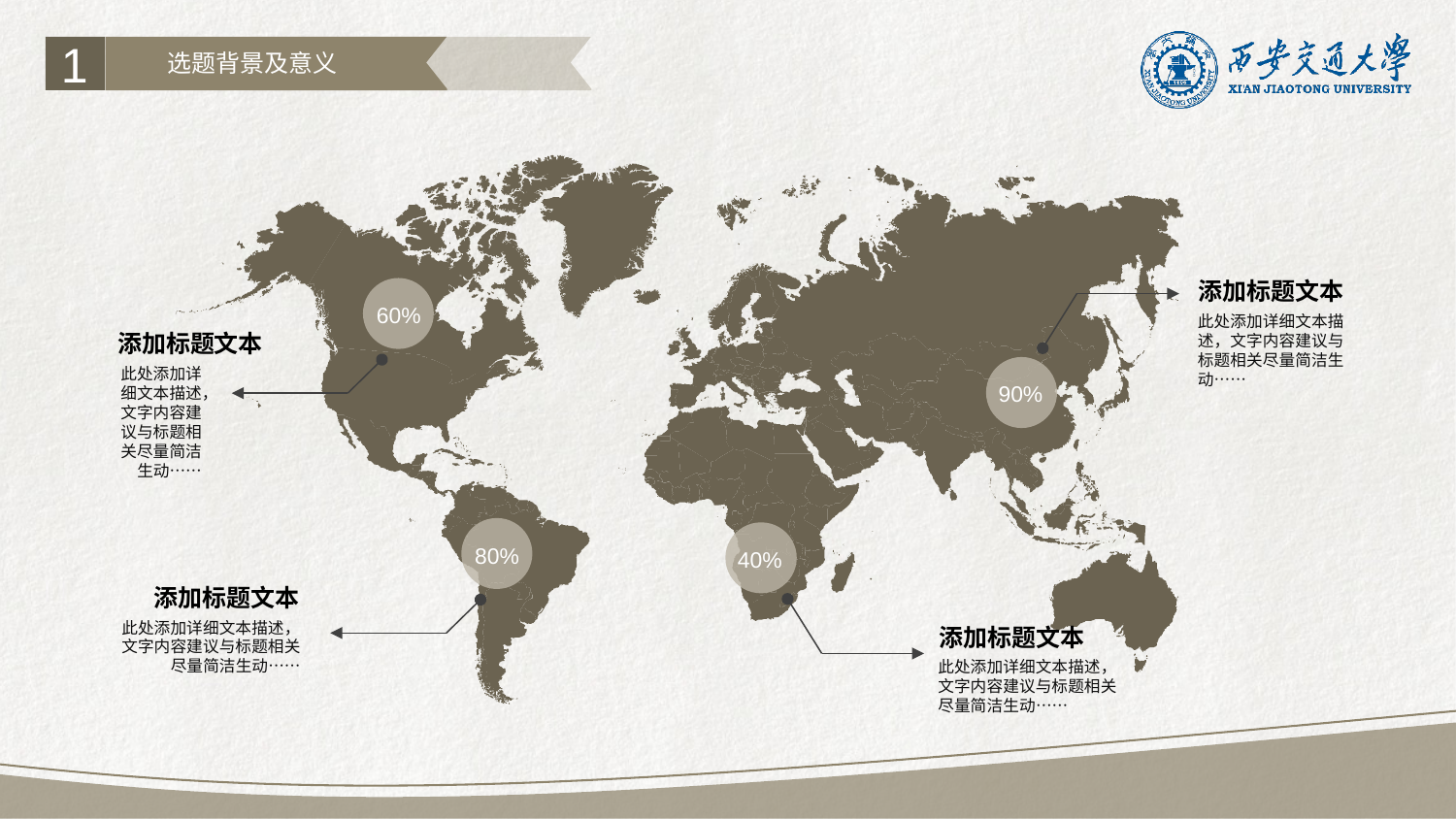

1

选题背景及意义

添加标题文本
此处添加详细文本描述，文字内容建议与标题相关尽量简洁生动……

60%
添加标题文本
此处添加详细文本描述，文字内容建议与标题相关尽量简洁生动……

90%

80%

40%
添加标题文本
此处添加详细文本描述，文字内容建议与标题相关尽量简洁生动……
添加标题文本
此处添加详细文本描述，文字内容建议与标题相关尽量简洁生动……